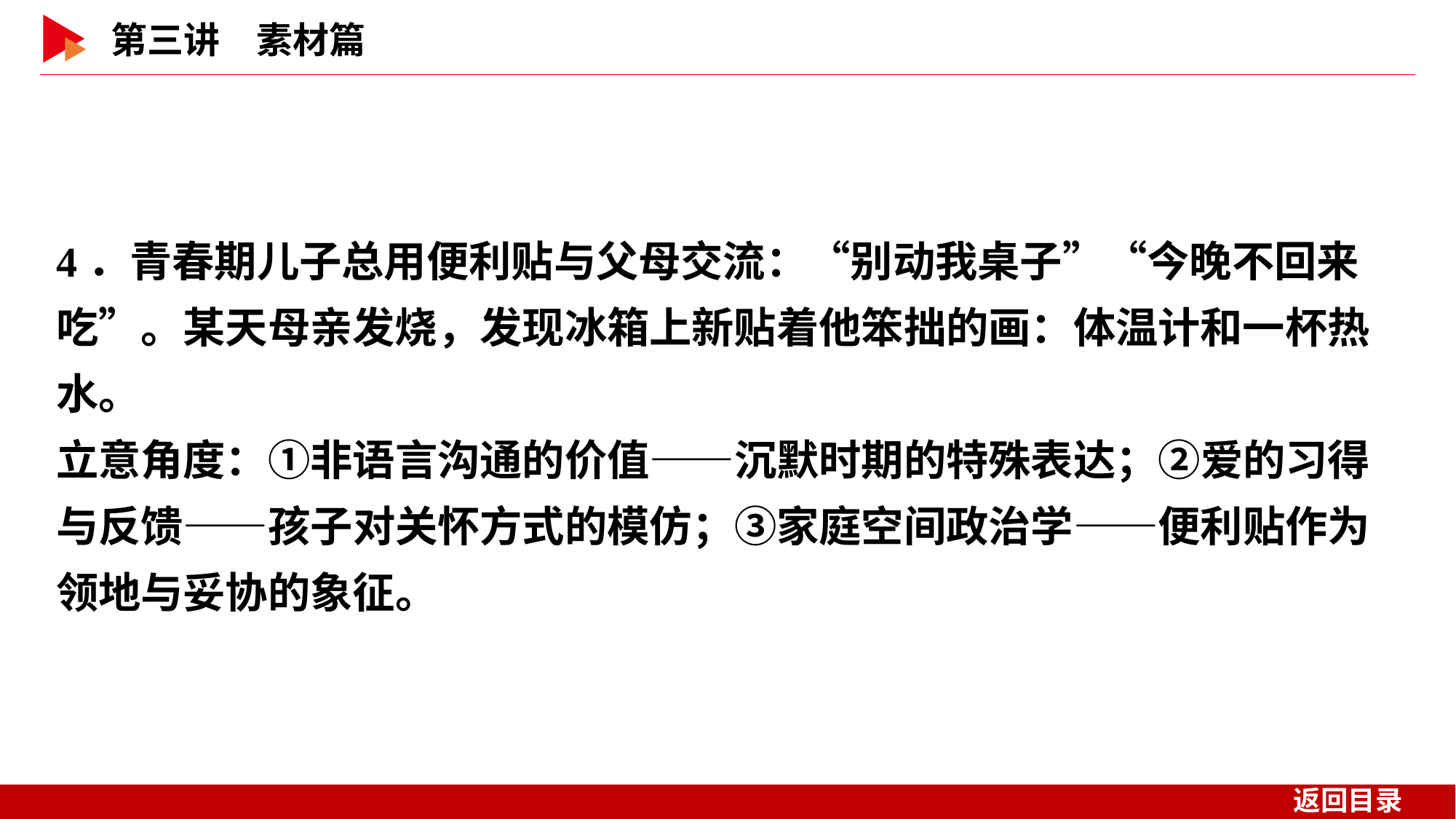

4．青春期儿子总用便利贴与父母交流：“别动我桌子”“今晚不回来吃”。某天母亲发烧，发现冰箱上新贴着他笨拙的画：体温计和一杯热水。
立意角度：①非语言沟通的价值——沉默时期的特殊表达；②爱的习得与反馈——孩子对关怀方式的模仿；③家庭空间政治学——便利贴作为领地与妥协的象征。